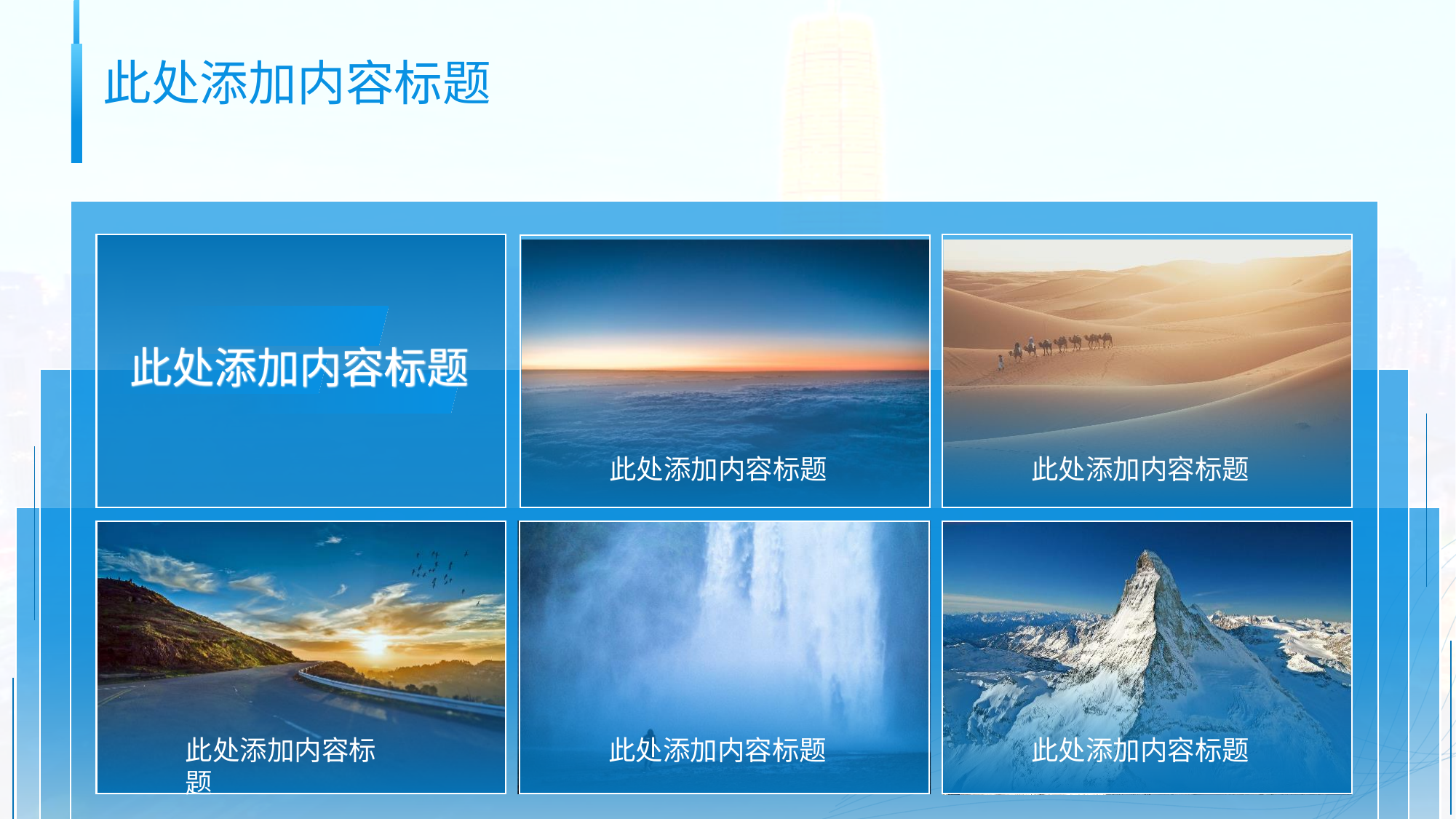

此处添加内容标题

此处添加内容标题

此处添加内容标题
此处添加内容标题

此处添加内容标题
此处添加内容标题
此处添加内容标题